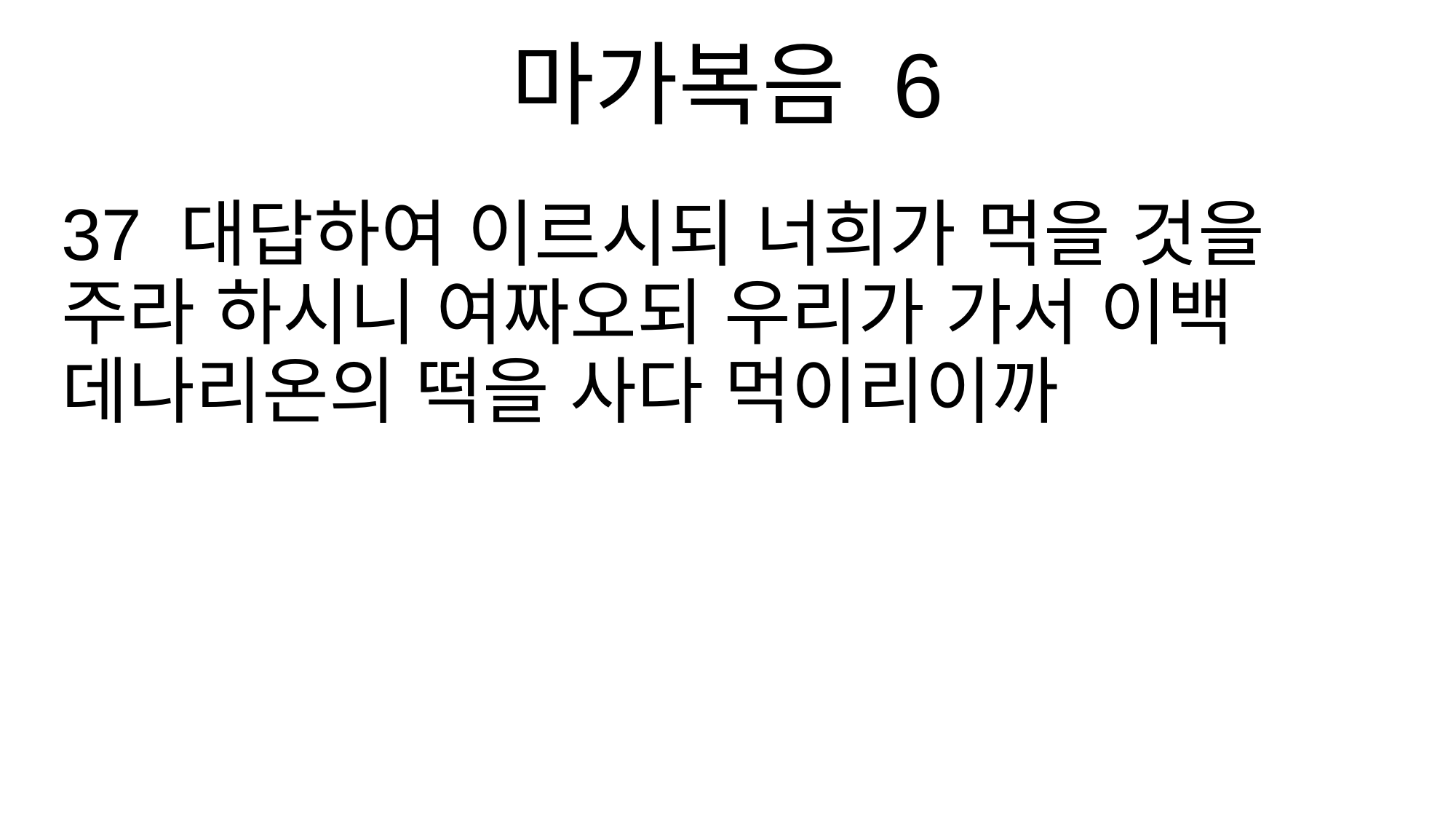

마가복음 6
37 대답하여 이르시되 너희가 먹을 것을 주라 하시니 여짜오되 우리가 가서 이백 데나리온의 떡을 사다 먹이리이까